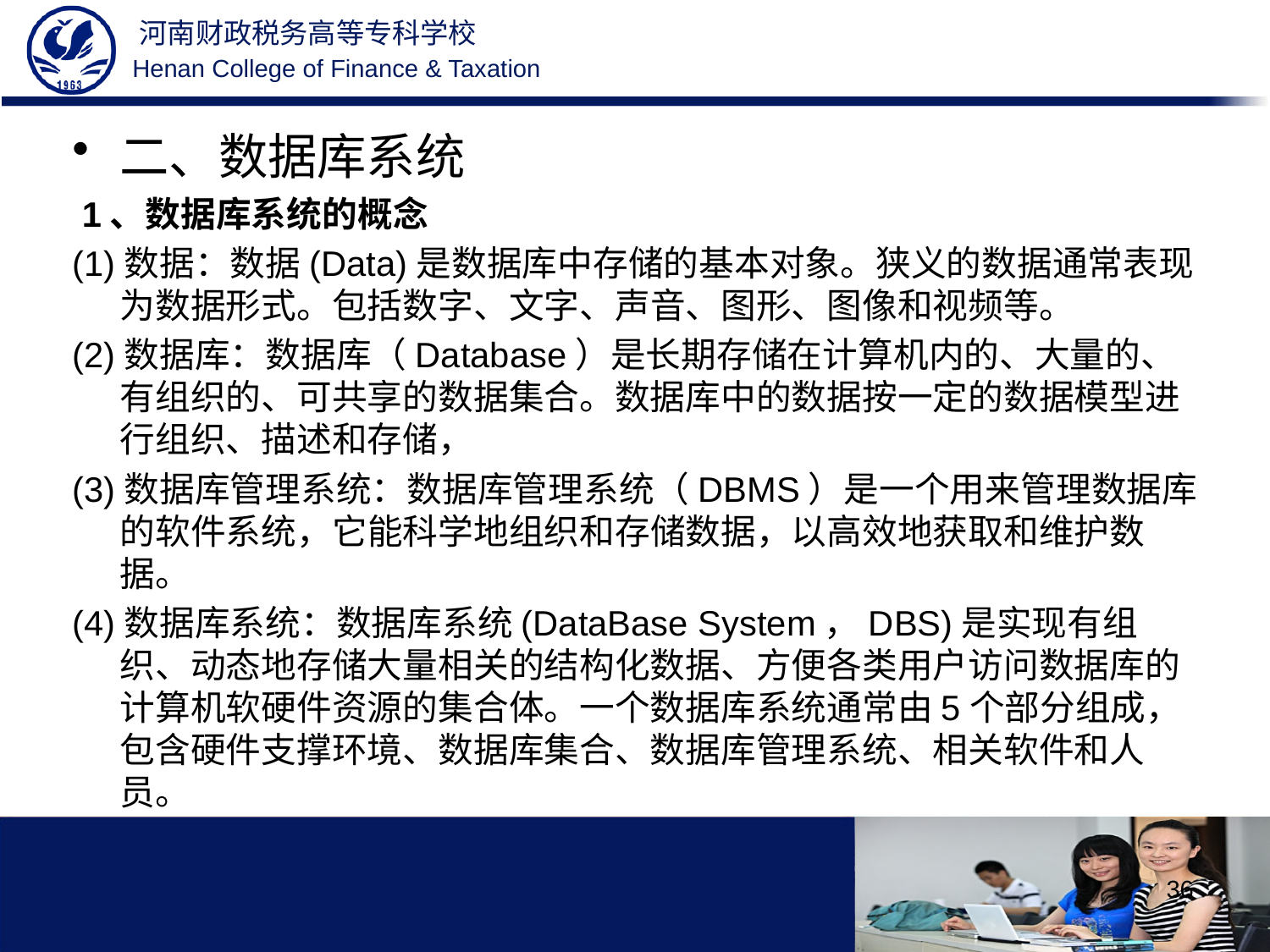

二、数据库系统
 1、数据库系统的概念
(1)数据：数据(Data)是数据库中存储的基本对象。狭义的数据通常表现为数据形式。包括数字、文字、声音、图形、图像和视频等。
(2)数据库：数据库（Database）是长期存储在计算机内的、大量的、有组织的、可共享的数据集合。数据库中的数据按一定的数据模型进行组织、描述和存储，
(3)数据库管理系统：数据库管理系统（DBMS）是一个用来管理数据库的软件系统，它能科学地组织和存储数据，以高效地获取和维护数据。
(4)数据库系统：数据库系统(DataBase System，DBS)是实现有组织、动态地存储大量相关的结构化数据、方便各类用户访问数据库的计算机软硬件资源的集合体。一个数据库系统通常由5个部分组成，包含硬件支撑环境、数据库集合、数据库管理系统、相关软件和人员。

36